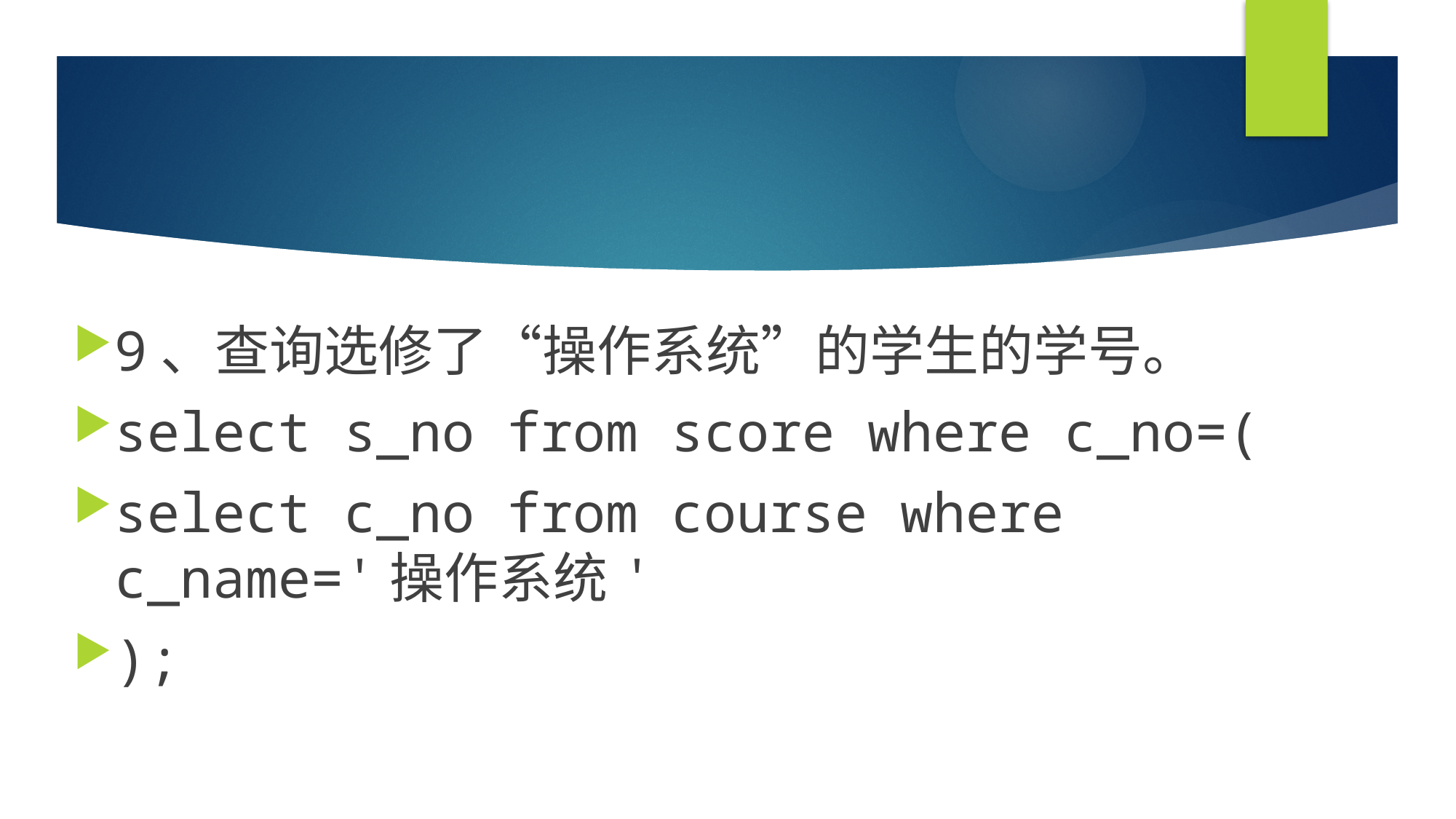

#
9、查询选修了“操作系统”的学生的学号。
select s_no from score where c_no=(
select c_no from course where c_name='操作系统'
);